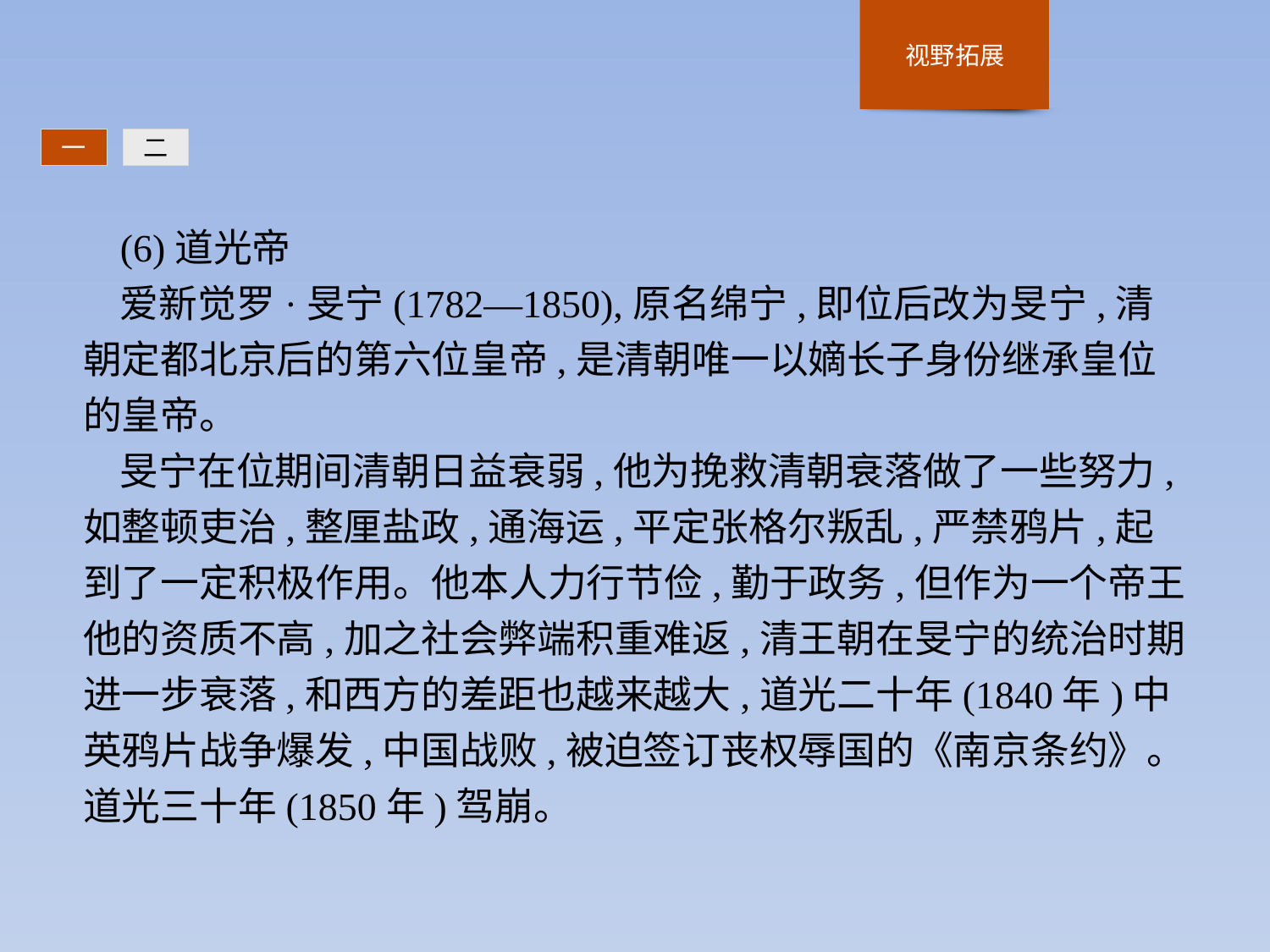

一
二
(6)道光帝
爱新觉罗·旻宁(1782—1850),原名绵宁,即位后改为旻宁,清朝定都北京后的第六位皇帝,是清朝唯一以嫡长子身份继承皇位的皇帝。
旻宁在位期间清朝日益衰弱,他为挽救清朝衰落做了一些努力,如整顿吏治,整厘盐政,通海运,平定张格尔叛乱,严禁鸦片,起到了一定积极作用。他本人力行节俭,勤于政务,但作为一个帝王他的资质不高,加之社会弊端积重难返,清王朝在旻宁的统治时期进一步衰落,和西方的差距也越来越大,道光二十年(1840年)中英鸦片战争爆发,中国战败,被迫签订丧权辱国的《南京条约》。道光三十年(1850年)驾崩。